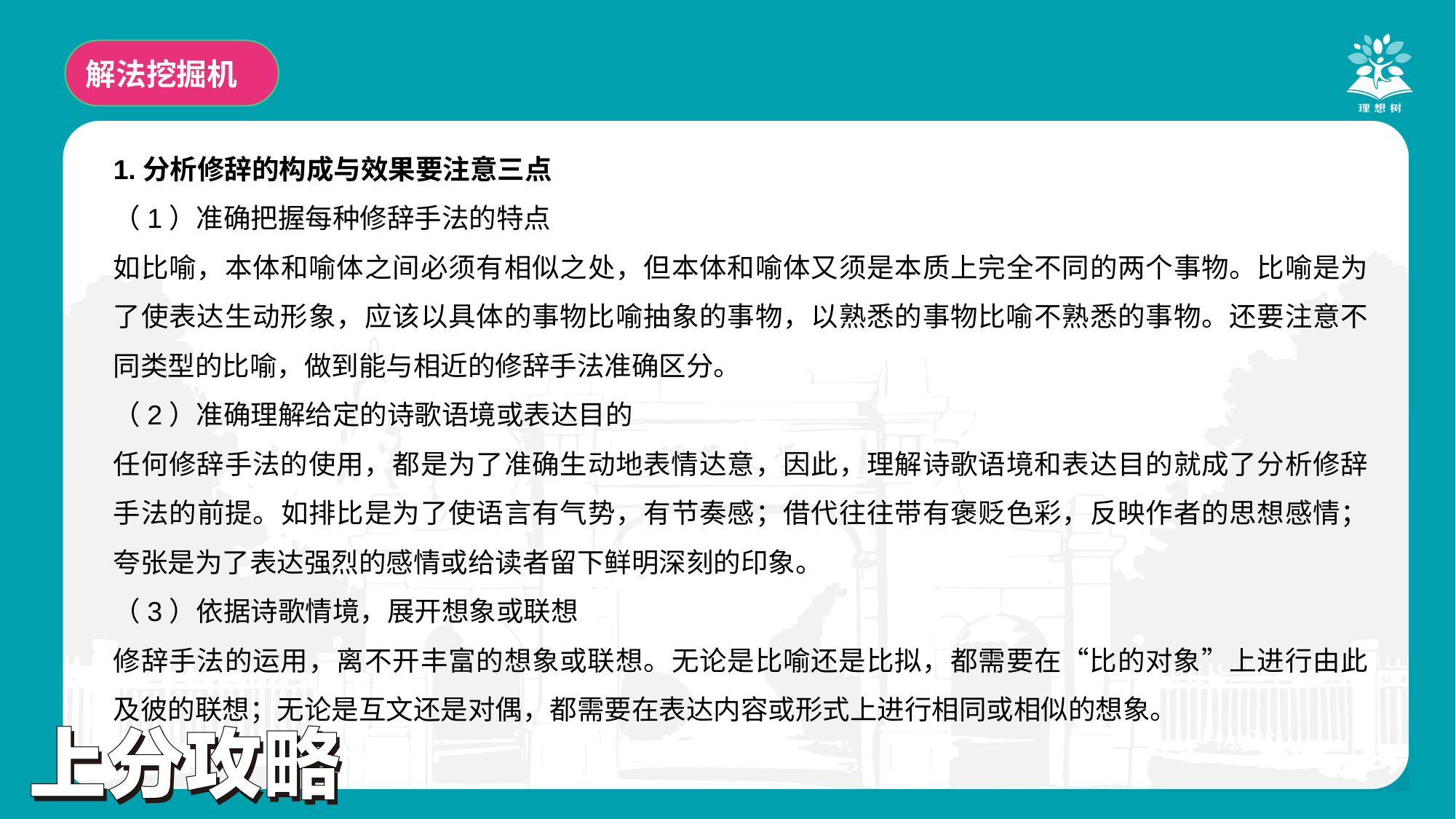

解法挖掘机
1.分析修辞的构成与效果要注意三点
（1）准确把握每种修辞手法的特点
如比喻，本体和喻体之间必须有相似之处，但本体和喻体又须是本质上完全不同的两个事物。比喻是为了使表达生动形象，应该以具体的事物比喻抽象的事物，以熟悉的事物比喻不熟悉的事物。还要注意不同类型的比喻，做到能与相近的修辞手法准确区分。
（2）准确理解给定的诗歌语境或表达目的
任何修辞手法的使用，都是为了准确生动地表情达意，因此，理解诗歌语境和表达目的就成了分析修辞手法的前提。如排比是为了使语言有气势，有节奏感；借代往往带有褒贬色彩，反映作者的思想感情；夸张是为了表达强烈的感情或给读者留下鲜明深刻的印象。
（3）依据诗歌情境，展开想象或联想
修辞手法的运用，离不开丰富的想象或联想。无论是比喻还是比拟，都需要在“比的对象”上进行由此及彼的联想；无论是互文还是对偶，都需要在表达内容或形式上进行相同或相似的想象。